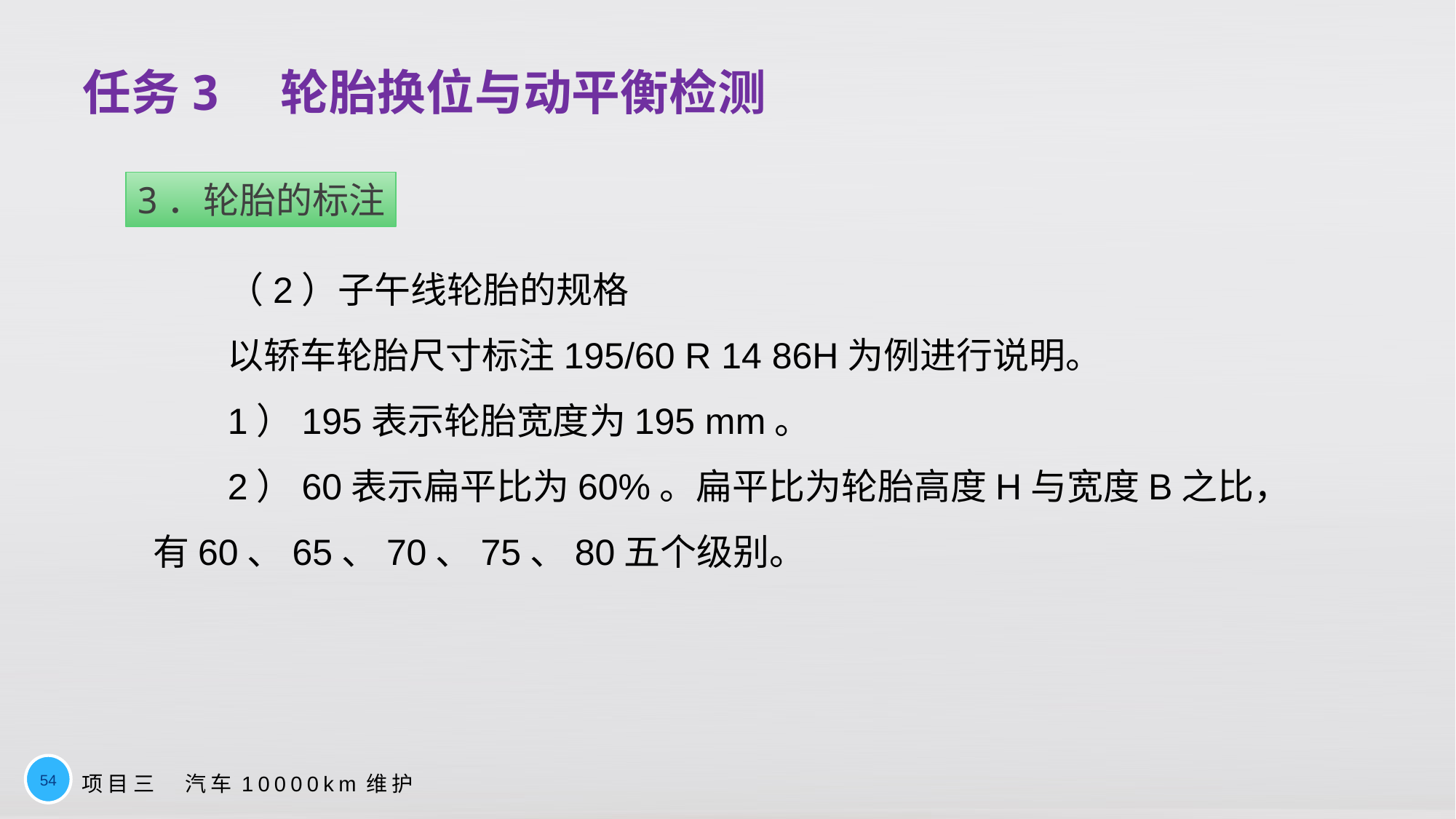

# 任务3　轮胎换位与动平衡检测
3．轮胎的标注
（2）子午线轮胎的规格
以轿车轮胎尺寸标注195/60 R 14 86H为例进行说明。
1）195表示轮胎宽度为195 mm。
2）60表示扁平比为60%。扁平比为轮胎高度H与宽度B之比，有60、65、70、75、80五个级别。
54